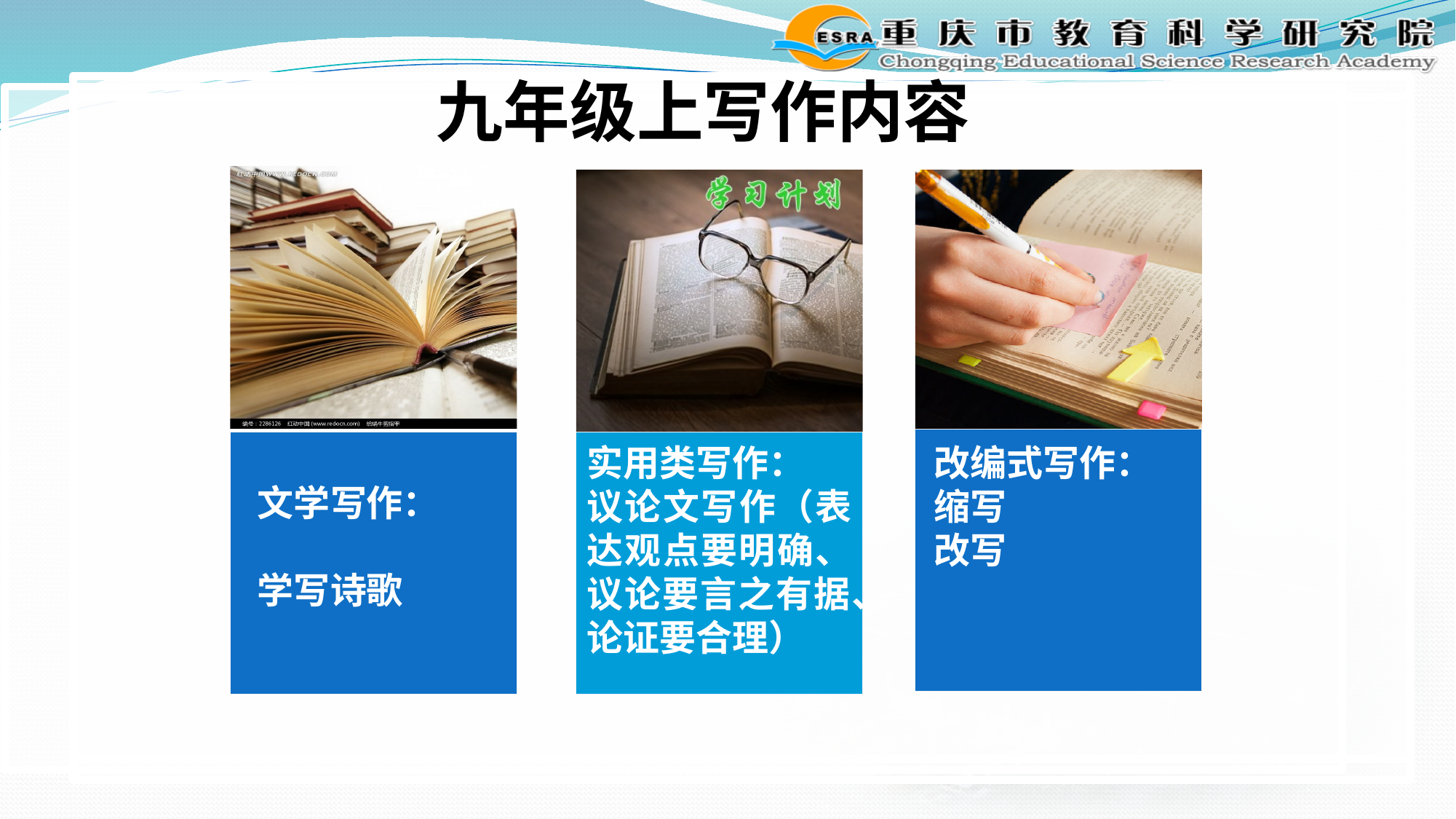

九年级上写作内容

实用类写作：
议论文写作（表达观点要明确、议论要言之有据、论证要合理）
改编式写作：
缩写
改写
文学写作：

学写诗歌